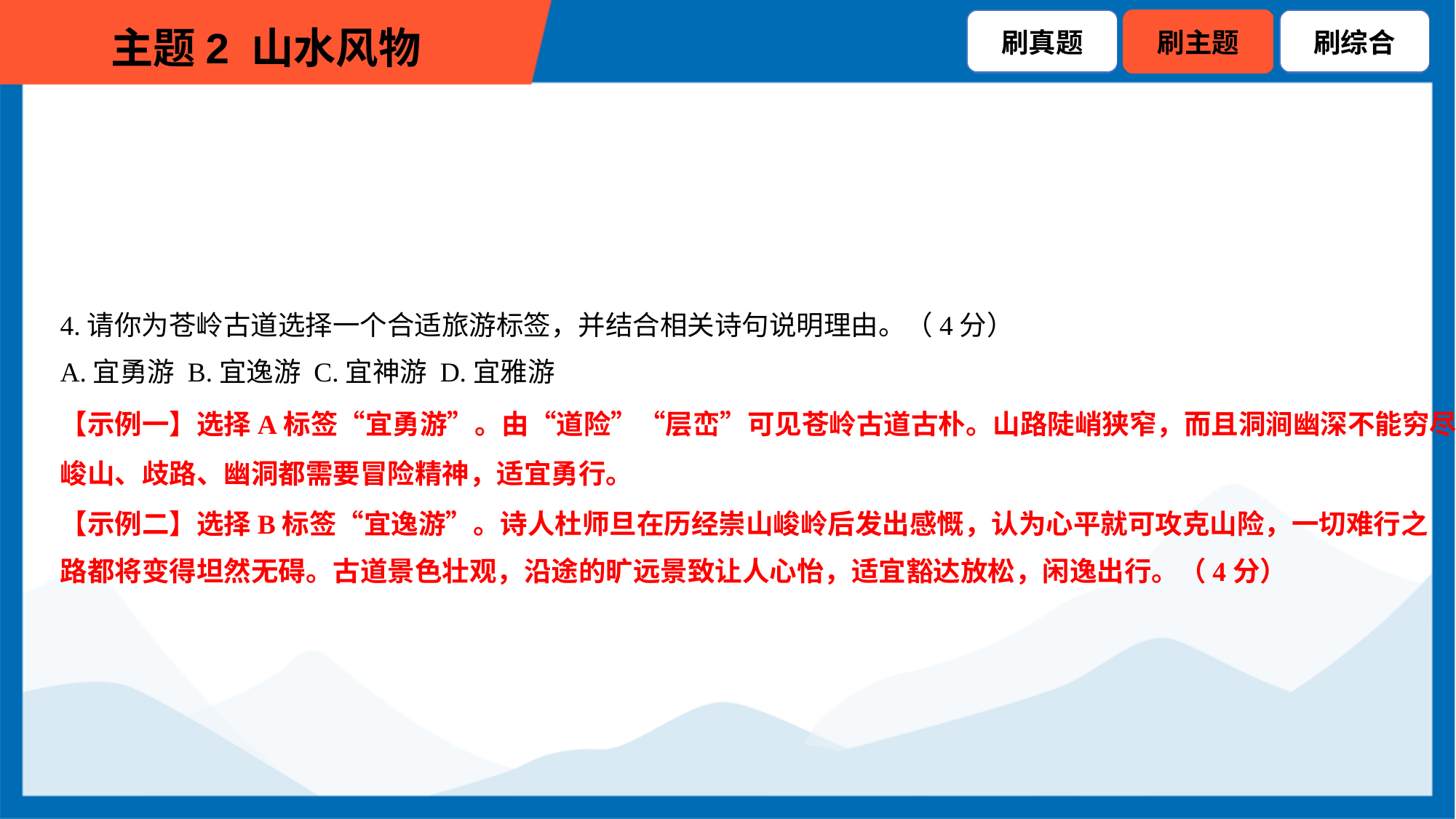

4.请你为苍岭古道选择一个合适旅游标签，并结合相关诗句说明理由。（4分）
A.宜勇游 B.宜逸游 C.宜神游 D.宜雅游
【示例一】选择A标签“宜勇游”。由“道险”“层峦”可见苍岭古道古朴。山路陡峭狭窄，而且洞涧幽深不能穷尽，
峻山、歧路、幽洞都需要冒险精神，适宜勇行。
【示例二】选择B标签“宜逸游”。诗人杜师旦在历经崇山峻岭后发出感慨，认为心平就可攻克山险，一切难行之
路都将变得坦然无碍。古道景色壮观，沿途的旷远景致让人心怡，适宜豁达放松，闲逸出行。（4分）